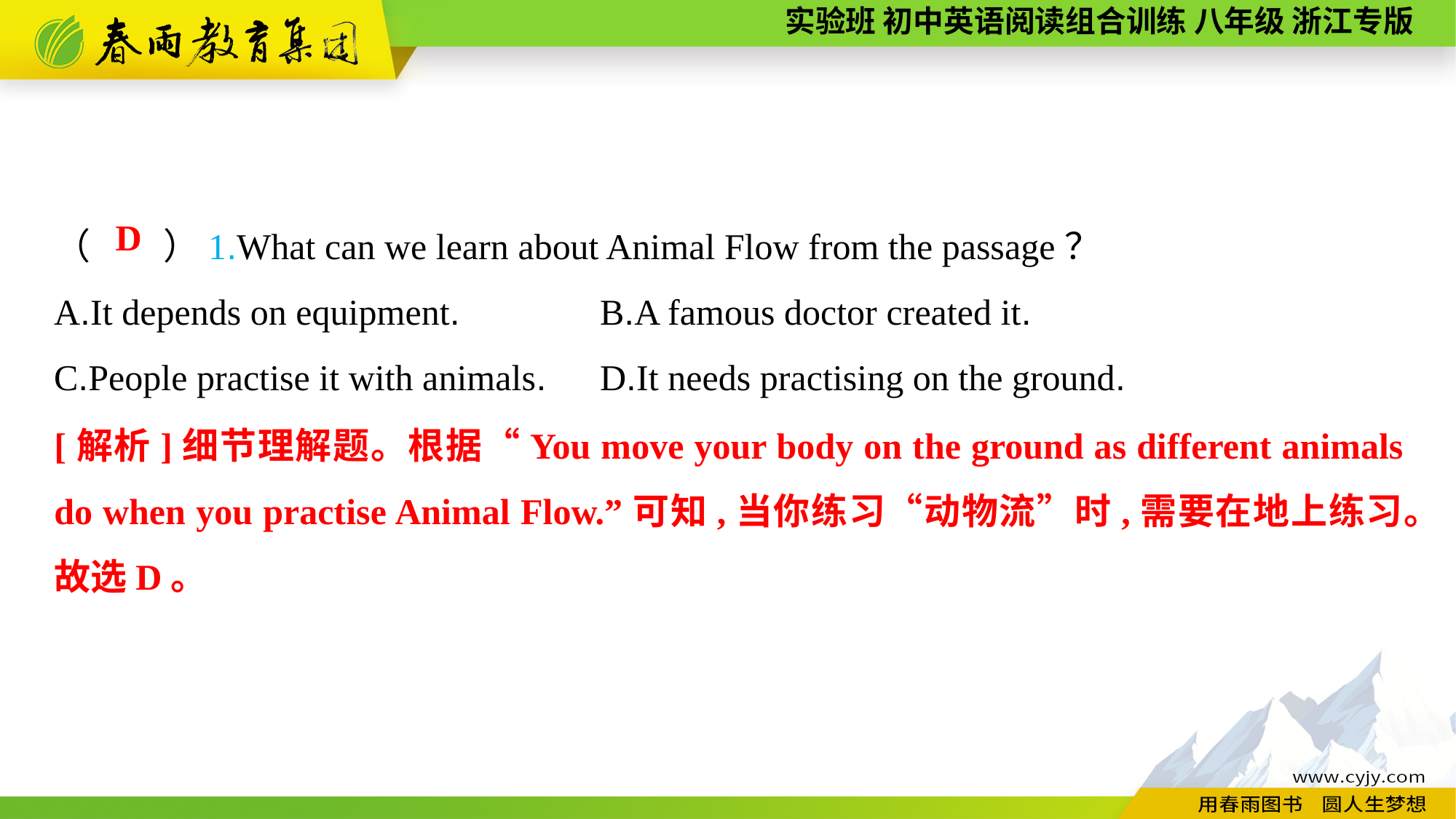

（　　）1.What can we learn about Animal Flow from the passage？
A.It depends on equipment.		B.A famous doctor created it.
C.People practise it with animals.	D.It needs practising on the ground.
D
[解析]细节理解题。根据“You move your body on the ground as different animals do when you practise Animal Flow.”可知,当你练习“动物流”时,需要在地上练习。故选D。